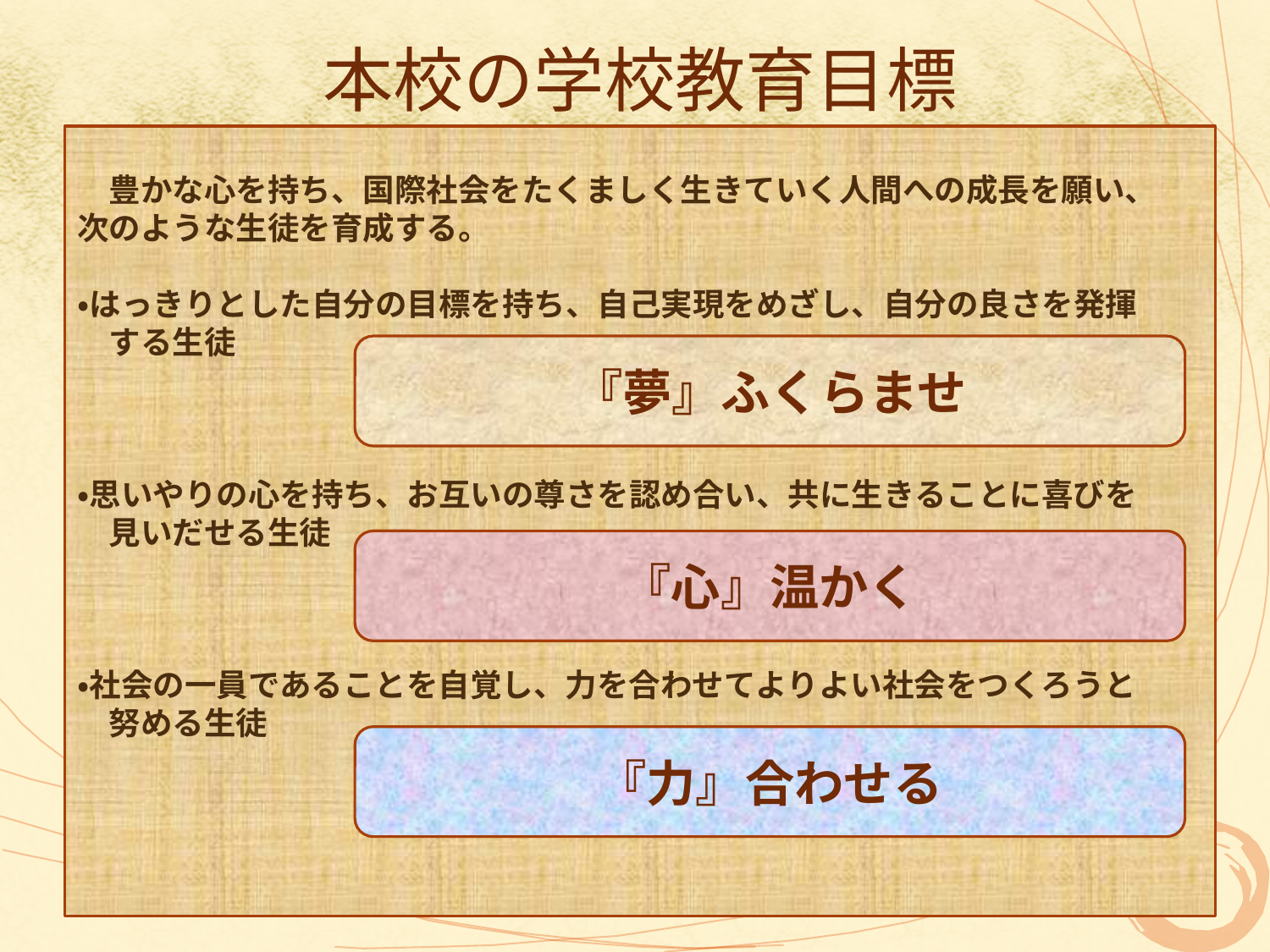

# 本校の学校教育目標

　豊かな心を持ち、国際社会をたくましく生きていく人間への成長を願い、
次のような生徒を育成する。

・はっきりとした自分の目標を持ち、自己実現をめざし、自分の良さを発揮
　する生徒

・思いやりの心を持ち、お互いの尊さを認め合い、共に生きることに喜びを
　見いだせる生徒

・社会の一員であることを自覚し、力を合わせてよりよい社会をつくろうと
　努める生徒
『夢』ふくらませ
『心』温かく
『力』合わせる